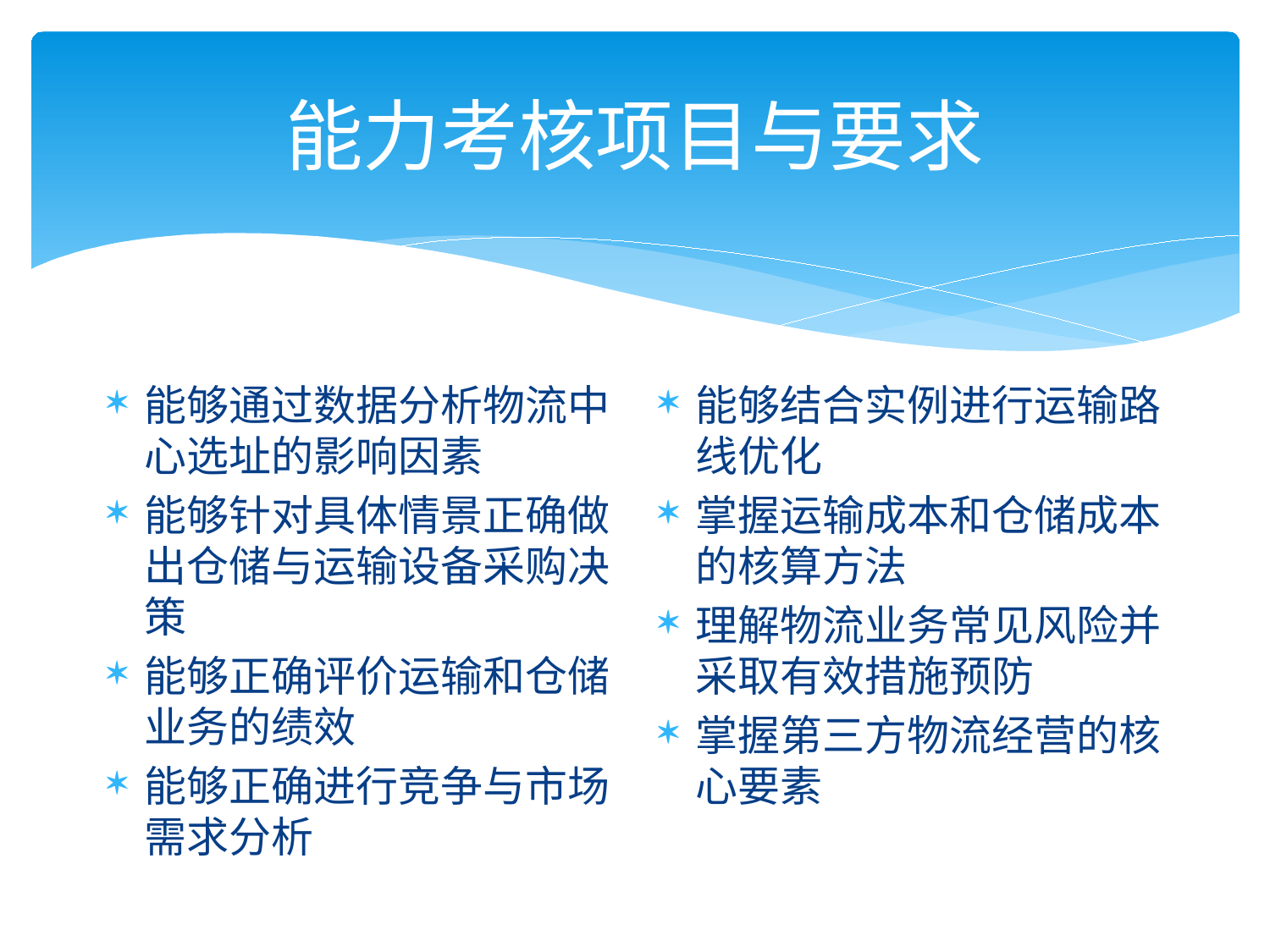

# 能力考核项目与要求
能够通过数据分析物流中心选址的影响因素
能够针对具体情景正确做出仓储与运输设备采购决策
能够正确评价运输和仓储业务的绩效
能够正确进行竞争与市场需求分析
能够结合实例进行运输路线优化
掌握运输成本和仓储成本的核算方法
理解物流业务常见风险并采取有效措施预防
掌握第三方物流经营的核心要素